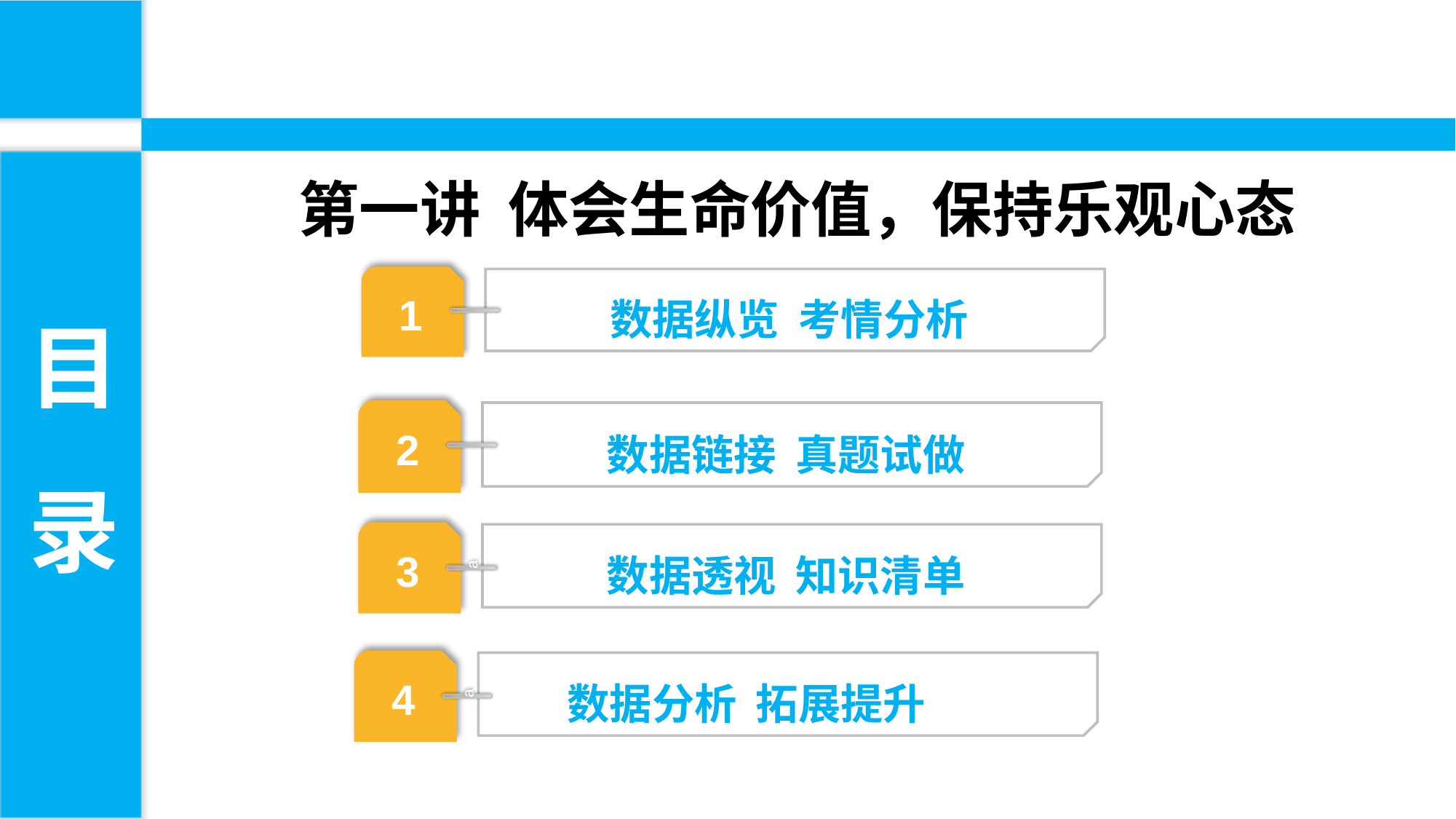

第一讲  体会生命价值，保持乐观心态

目
录
数据纵览  考情分析
1

数据链接  真题试做
2

数据透视  知识清单
3

a
   数据分析  拓展提升
4

a